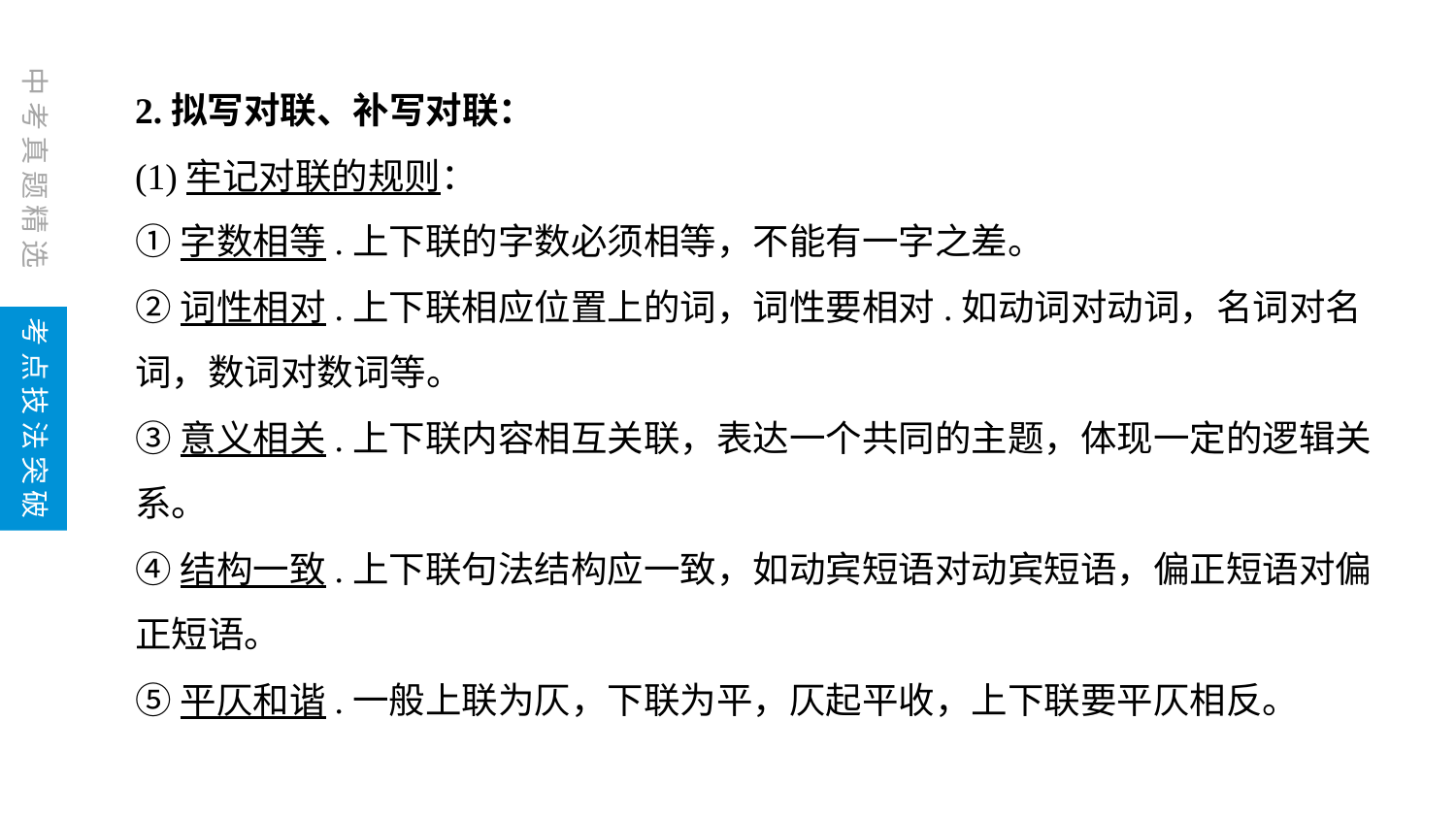

2.拟写对联、补写对联：
(1)牢记对联的规则：
①字数相等.上下联的字数必须相等，不能有一字之差。
②词性相对.上下联相应位置上的词，词性要相对.如动词对动词，名词对名词，数词对数词等。
③意义相关.上下联内容相互关联，表达一个共同的主题，体现一定的逻辑关系。
④结构一致.上下联句法结构应一致，如动宾短语对动宾短语，偏正短语对偏正短语。
⑤平仄和谐.一般上联为仄，下联为平，仄起平收，上下联要平仄相反。